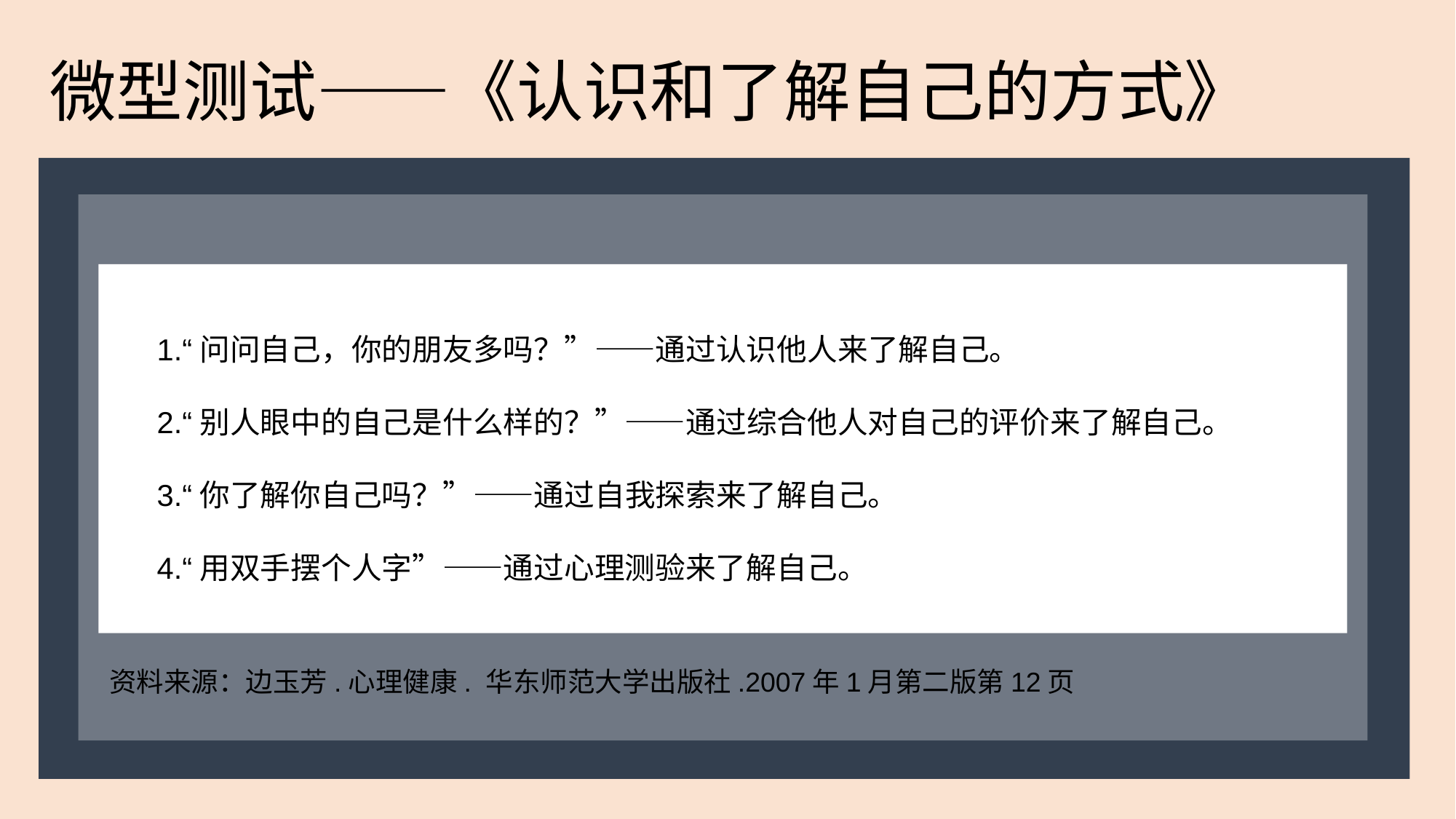

# 微型测试——《认识和了解自己的方式》

1.“问问自己，你的朋友多吗？”——通过认识他人来了解自己。
2.“别人眼中的自己是什么样的？”——通过综合他人对自己的评价来了解自己。
3.“你了解你自己吗？”——通过自我探索来了解自己。
4.“用双手摆个人字”——通过心理测验来了解自己。
资料来源：边玉芳.心理健康. 华东师范大学出版社.2007年1月第二版第12页